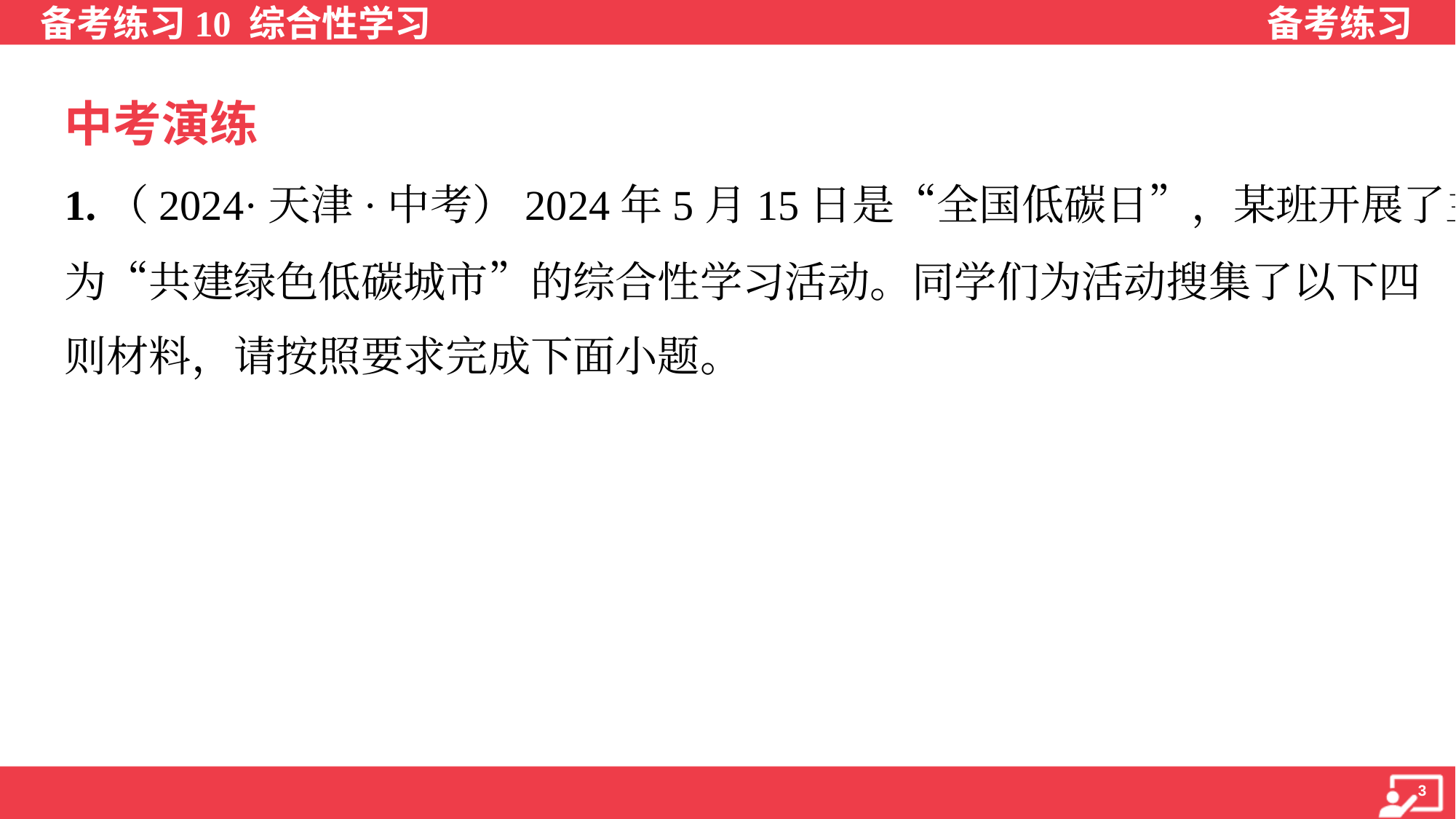

中考演练
1.（2024·天津·中考）2024年5月15日是“全国低碳日”，某班开展了主题
为“共建绿色低碳城市”的综合性学习活动。同学们为活动搜集了以下四
则材料，请按照要求完成下面小题。